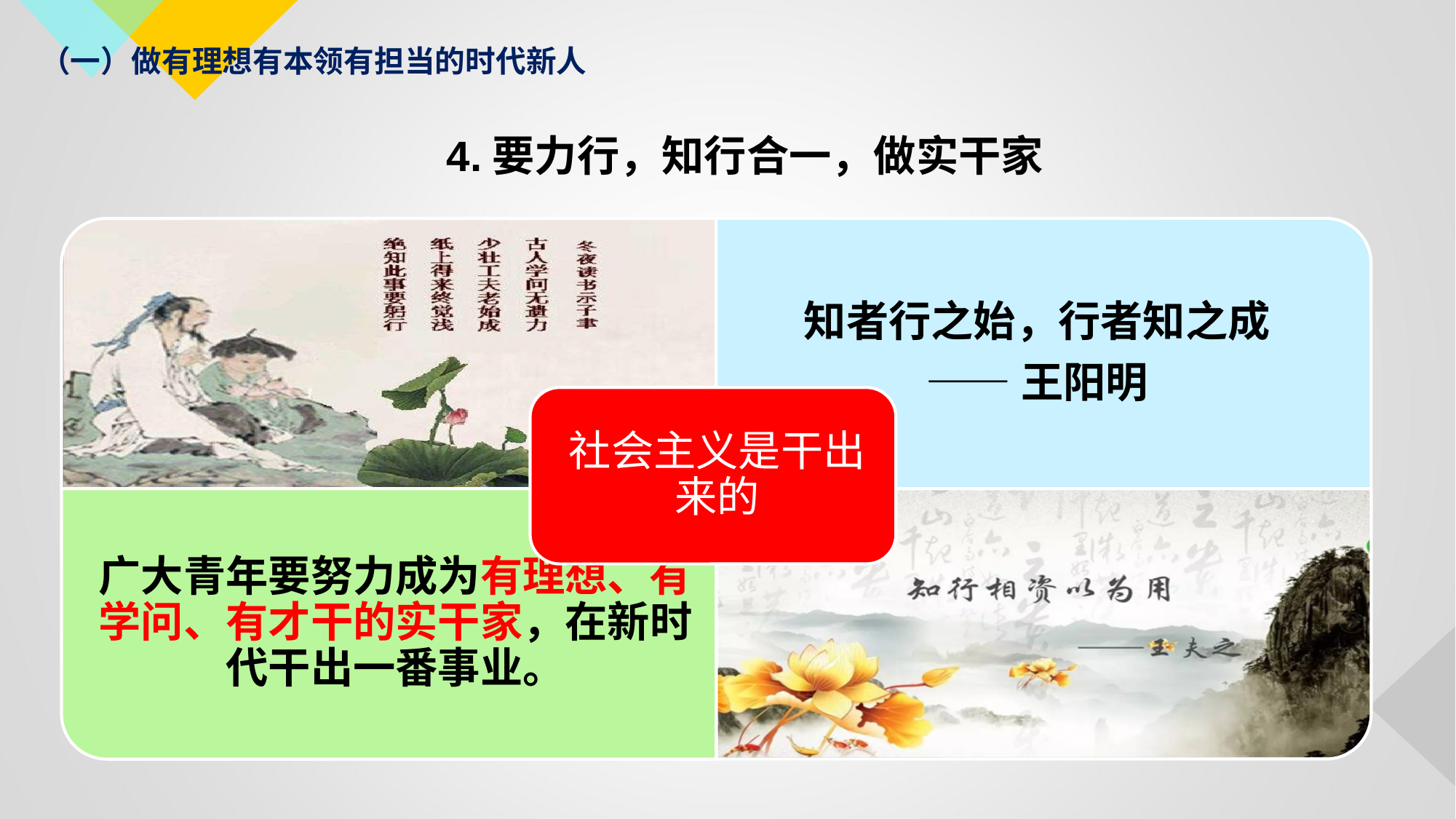

（一）做有理想有本领有担当的时代新人
4.要力行，知行合一，做实干家

知者行之始，行者知之成
——王阳明
广大青年要努力成为有理想、有学问、有才干的实干家，在新时代干出一番事业。
社会主义是干出来的